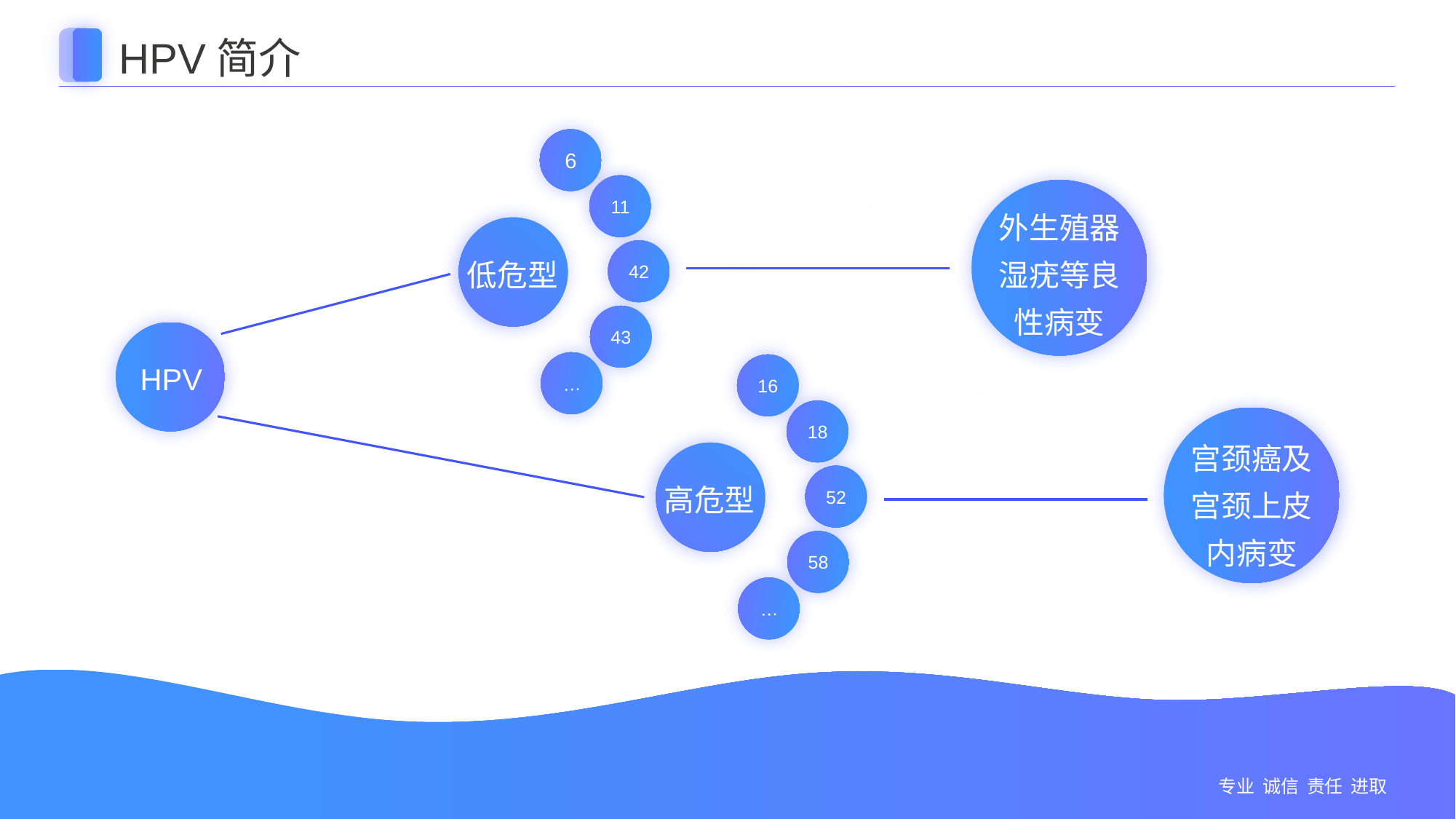

HPV简介
6
11

42
43
…
低危型

外生殖器湿疣等良性病变

HPV
16
18

52
58
…
高危型

宫颈癌及宫颈上皮内病变